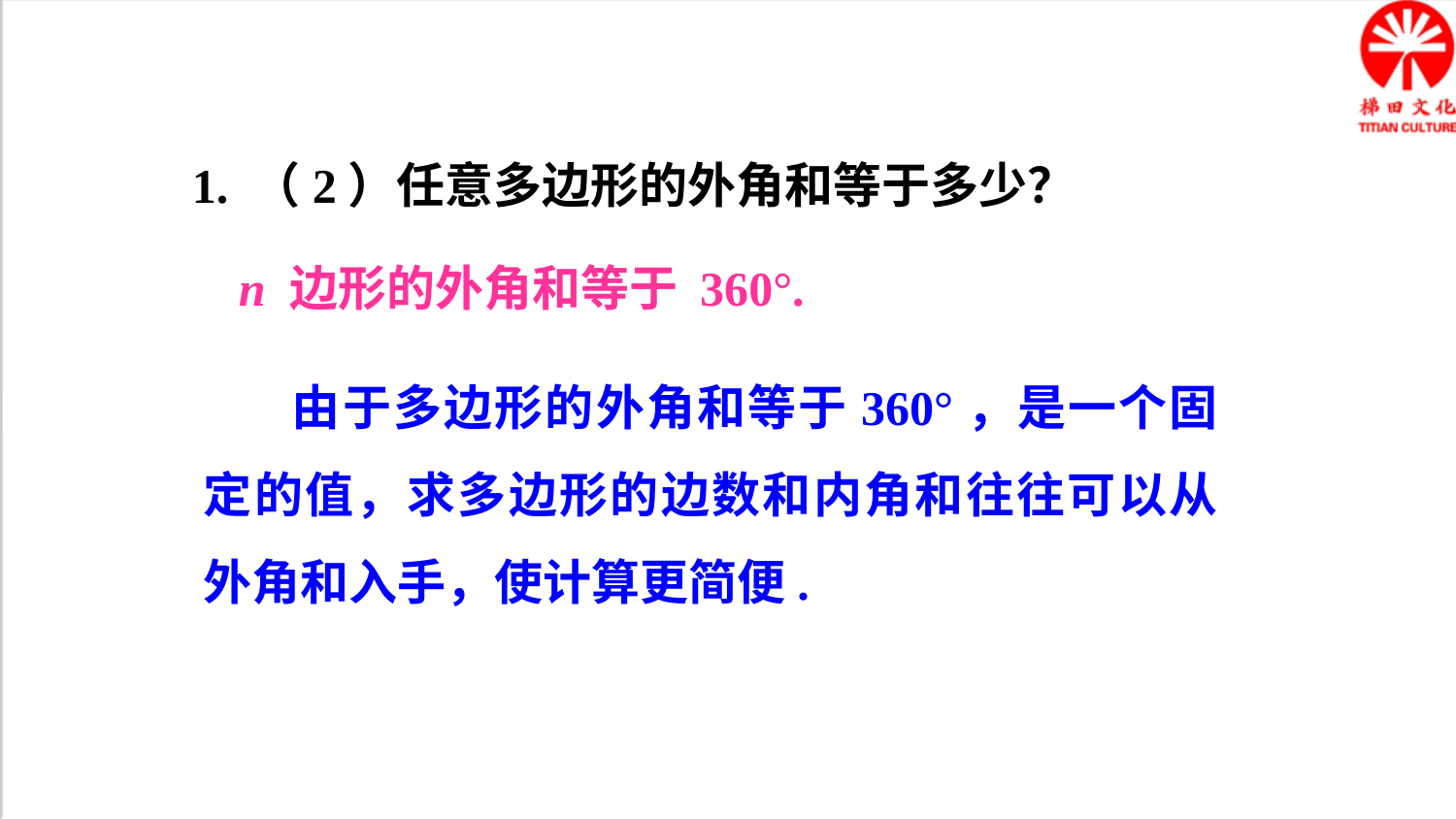

1. （2）任意多边形的外角和等于多少？
 n 边形的外角和等于 360°.
  由于多边形的外角和等于360°，是一个固定的值，求多边形的边数和内角和往往可以从外角和入手，使计算更简便.